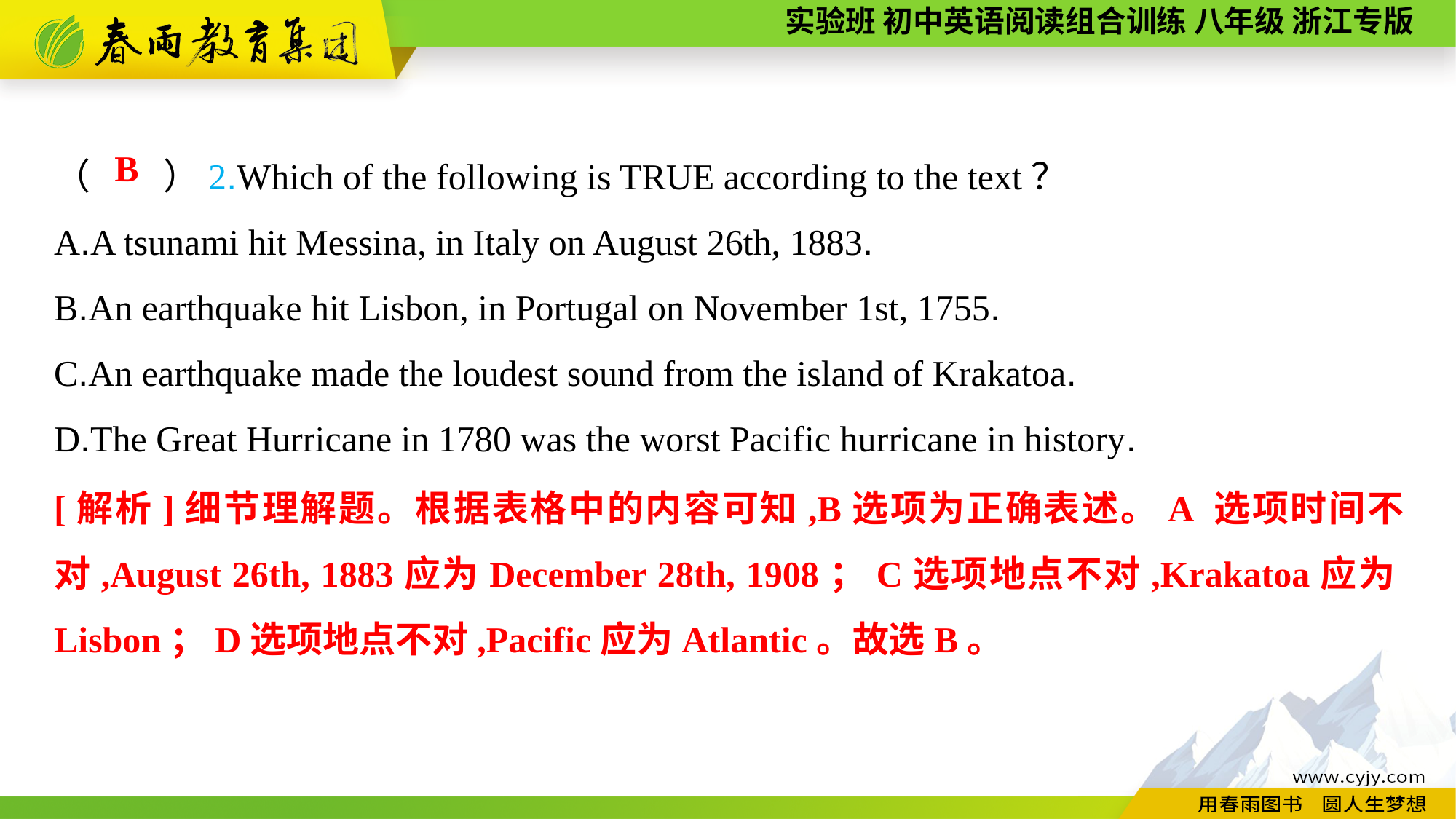

（　　）2.Which of the following is TRUE according to the text？
A.A tsunami hit Messina, in Italy on August 26th, 1883.
B.An earthquake hit Lisbon, in Portugal on November 1st, 1755.
C.An earthquake made the loudest sound from the island of Krakatoa.
D.The Great Hurricane in 1780 was the worst Pacific hurricane in history.
B
[解析]细节理解题。根据表格中的内容可知,B选项为正确表述。A 选项时间不对,August 26th, 1883应为December 28th, 1908；C选项地点不对,Krakatoa应为Lisbon；D选项地点不对,Pacific应为Atlantic。故选B。